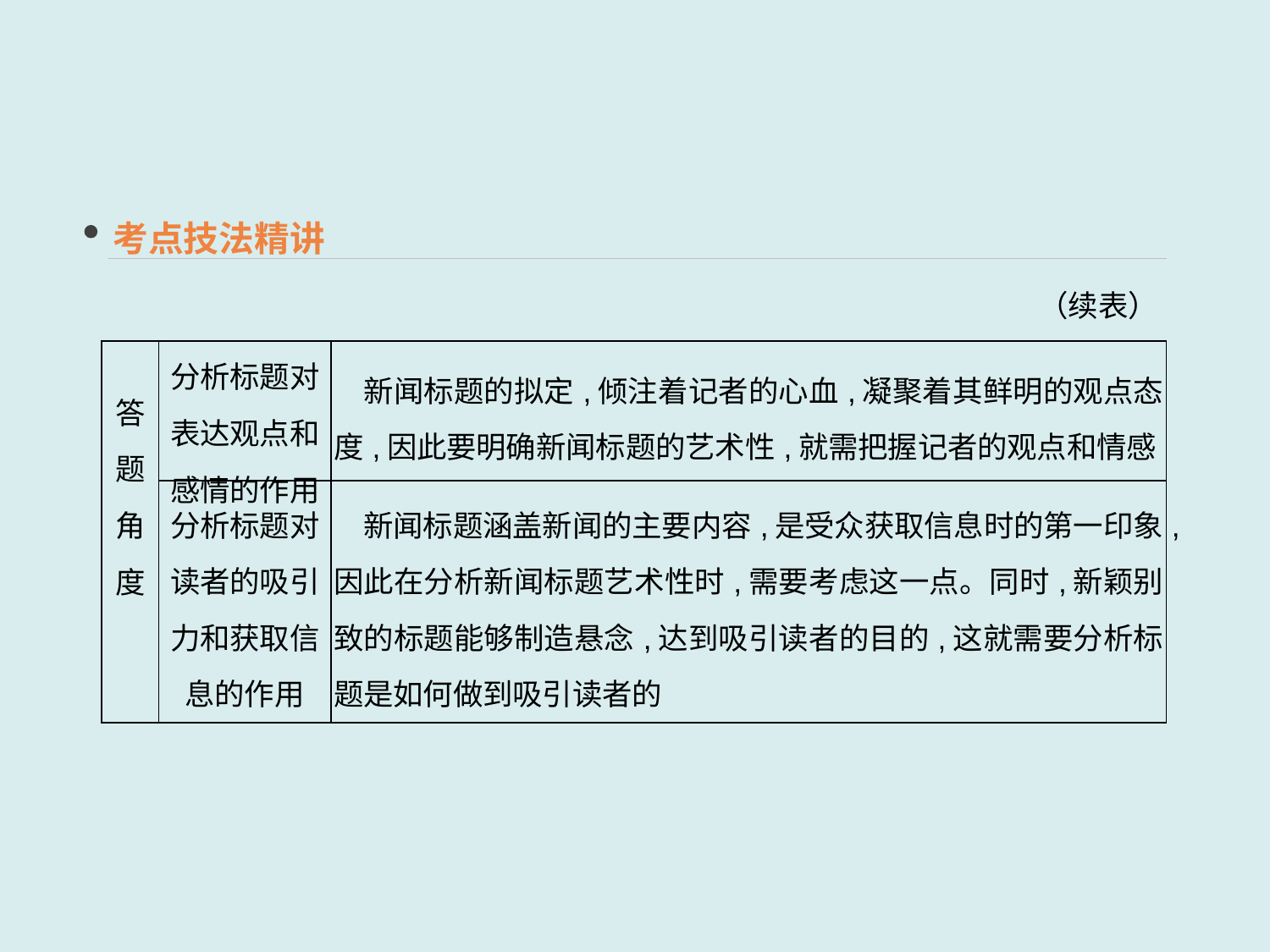

考点技法精讲

（续表）

| 答题 角度 | 分析标题对 表达观点和 感情的作用 | 新闻标题的拟定,倾注着记者的心血,凝聚着其鲜明的观点态度,因此要明确新闻标题的艺术性,就需把握记者的观点和情感 |
| --- | --- | --- |
|  | 分析标题对 读者的吸引 力和获取信 息的作用 | 新闻标题涵盖新闻的主要内容,是受众获取信息时的第一印象,因此在分析新闻标题艺术性时,需要考虑这一点。同时,新颖别致的标题能够制造悬念,达到吸引读者的目的,这就需要分析标题是如何做到吸引读者的 |